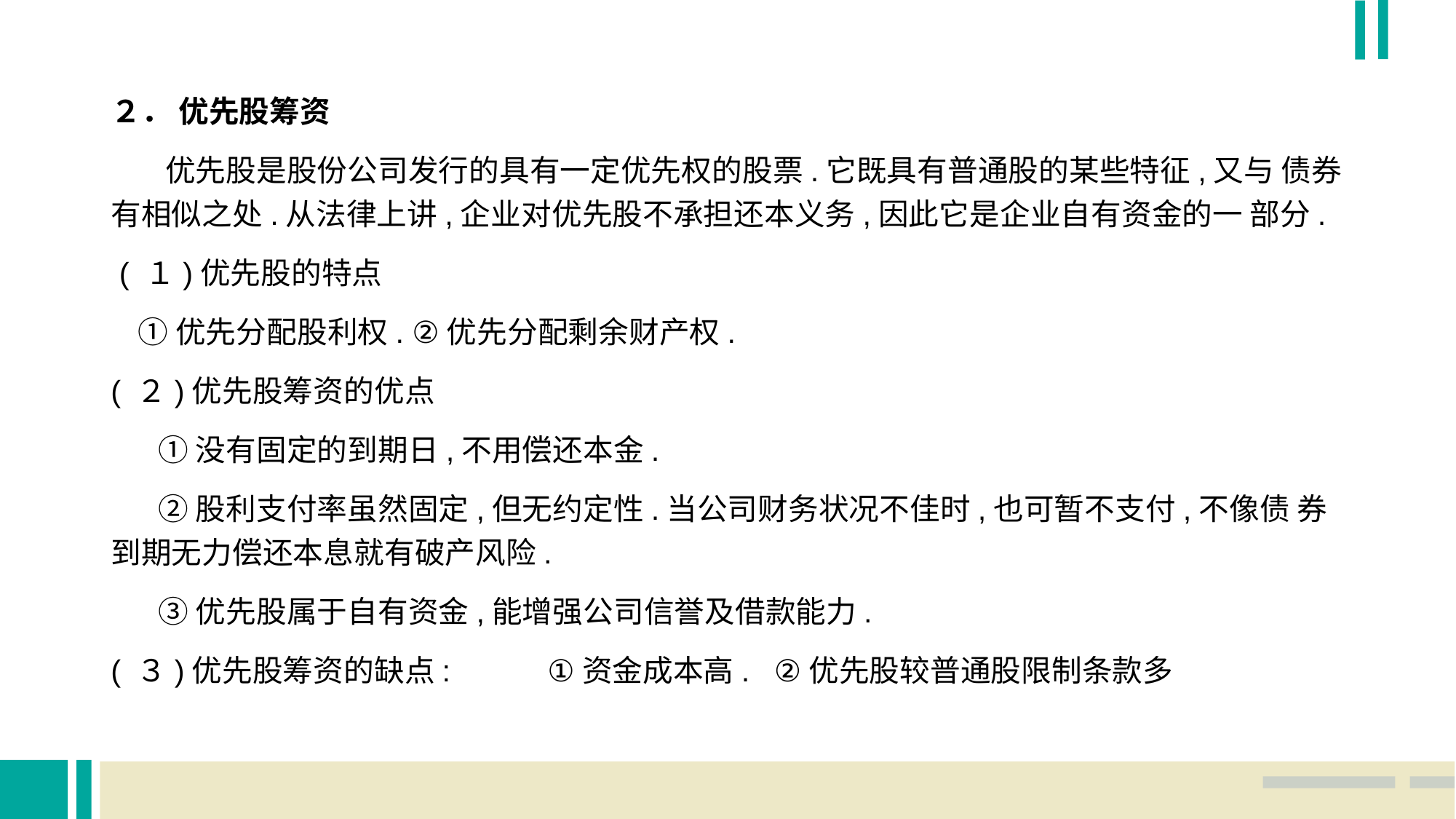

２． 优先股筹资
       优先股是股份公司发行的具有一定优先权的股票.它既具有普通股的某些特征,又与 债券有相似之处.从法律上讲,企业对优先股不承担还本义务,因此它是企业自有资金的一 部分.
 ( １)优先股的特点
    ①优先分配股利权. ②优先分配剩余财产权.
( ２)优先股筹资的优点
       ①没有固定的到期日,不用偿还本金.
       ②股利支付率虽然固定,但无约定性.当公司财务状况不佳时,也可暂不支付,不像债 券到期无力偿还本息就有破产风险.
       ③优先股属于自有资金,能增强公司信誉及借款能力.
( ３)优先股筹资的缺点: 	①资金成本高.	 ②优先股较普通股限制条款多